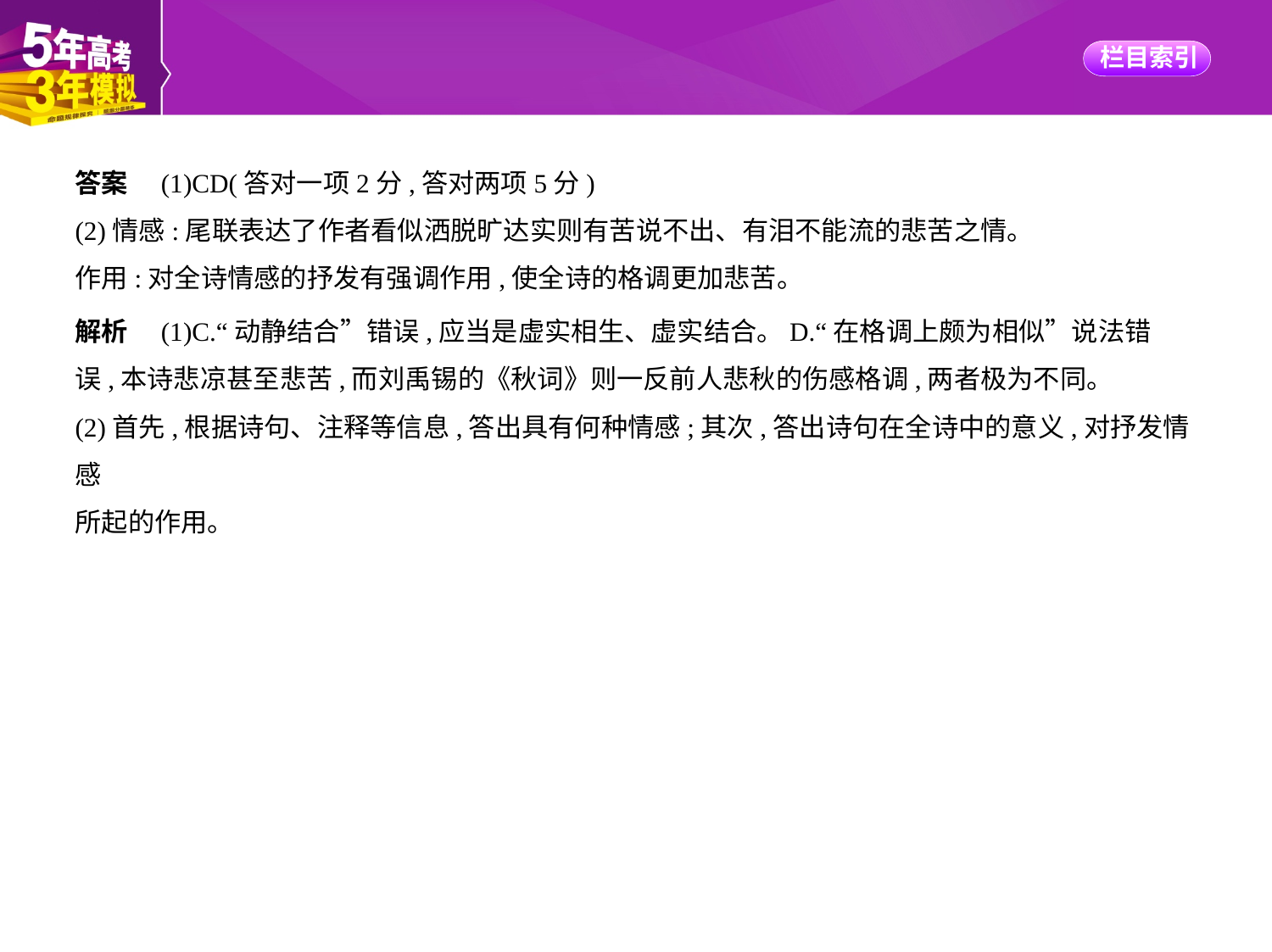

答案　(1)CD(答对一项2分,答对两项5分)
(2)情感:尾联表达了作者看似洒脱旷达实则有苦说不出、有泪不能流的悲苦之情。
作用:对全诗情感的抒发有强调作用,使全诗的格调更加悲苦。
解析　(1)C.“动静结合”错误,应当是虚实相生、虚实结合。D.“在格调上颇为相似”说法错
误,本诗悲凉甚至悲苦,而刘禹锡的《秋词》则一反前人悲秋的伤感格调,两者极为不同。
(2)首先,根据诗句、注释等信息,答出具有何种情感;其次,答出诗句在全诗中的意义,对抒发情感
所起的作用。